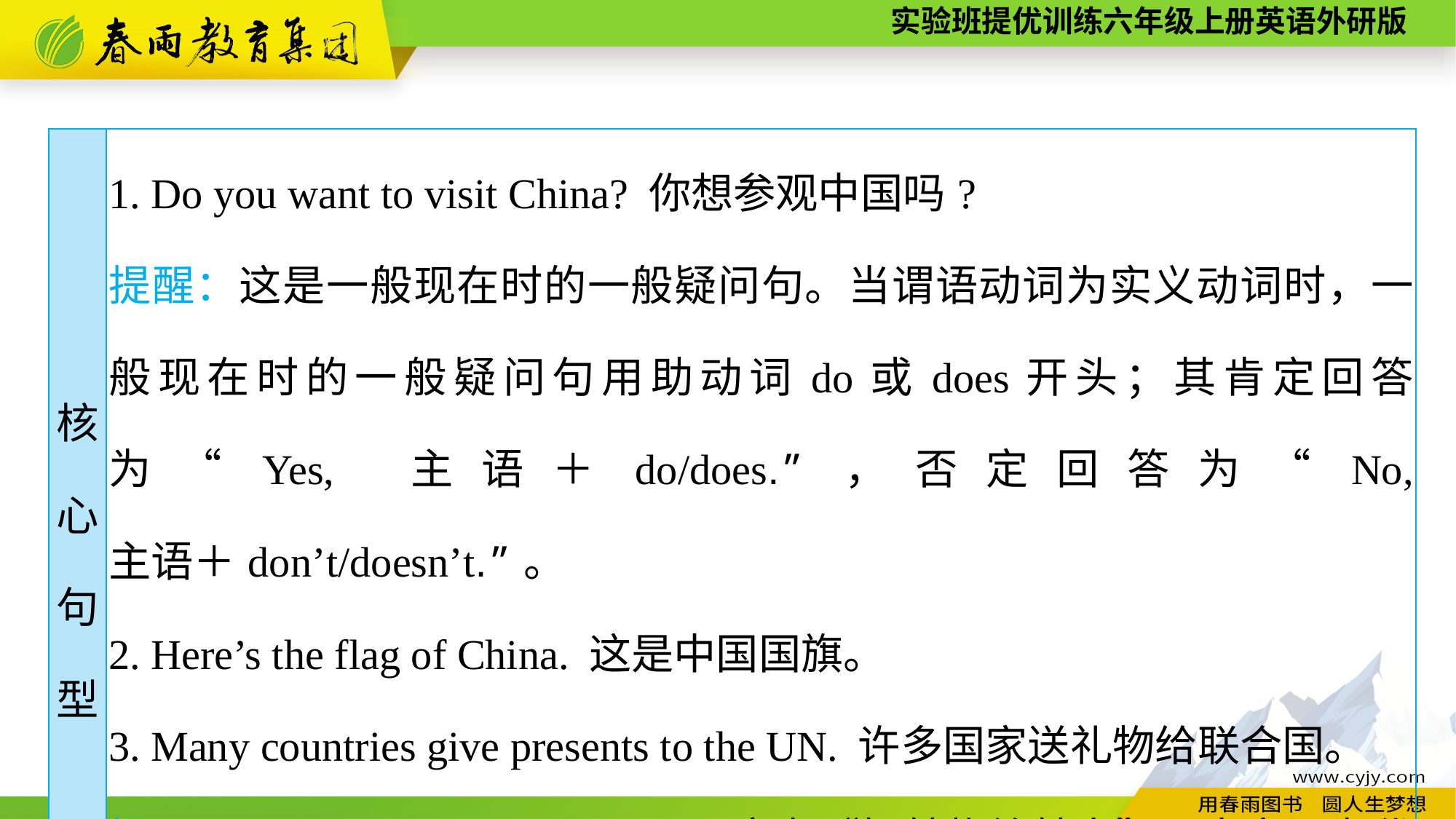

| 核 心 句 型 | 1. Do you want to visit China? 你想参观中国吗? 提醒：这是一般现在时的一般疑问句。当谓语动词为实义动词时，一般现在时的一般疑问句用助动词do或does开头；其肯定回答为“Yes, 主语＋do/does.”，否定回答为“No, 主语＋don’t/doesn’t.”。 2. Here’s the flag of China. 这是中国国旗。 3. Many countries give presents to the UN. 许多国家送礼物给联合国。 提醒：give sth to sb＝give sb sth意为“把某物给某人”，当宾语为代词时，要放在中间。 |
| --- | --- |